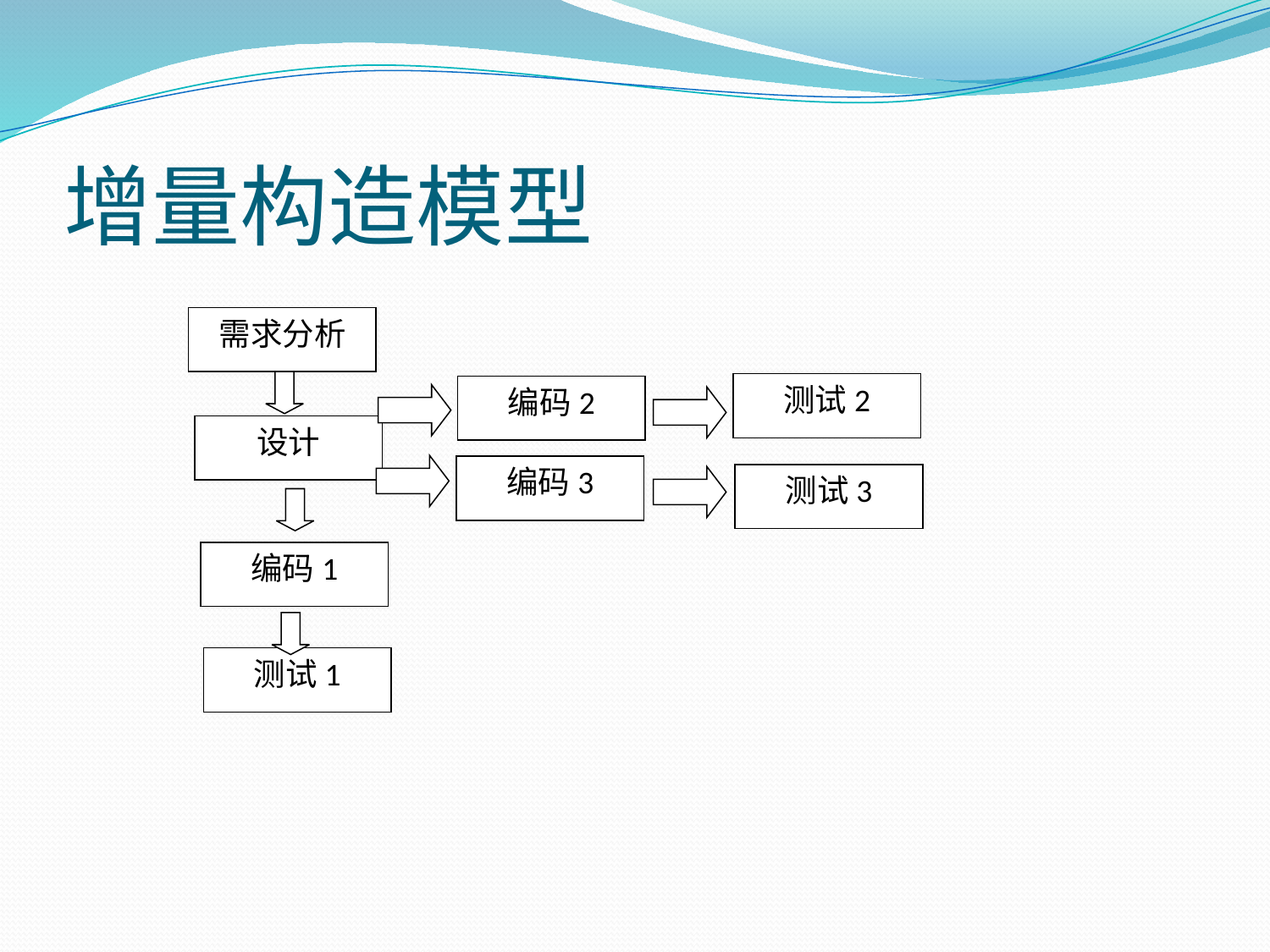

# 增量构造模型
需求分析

测试2
编码2

设计

编码3
测试3

编码1

测试1